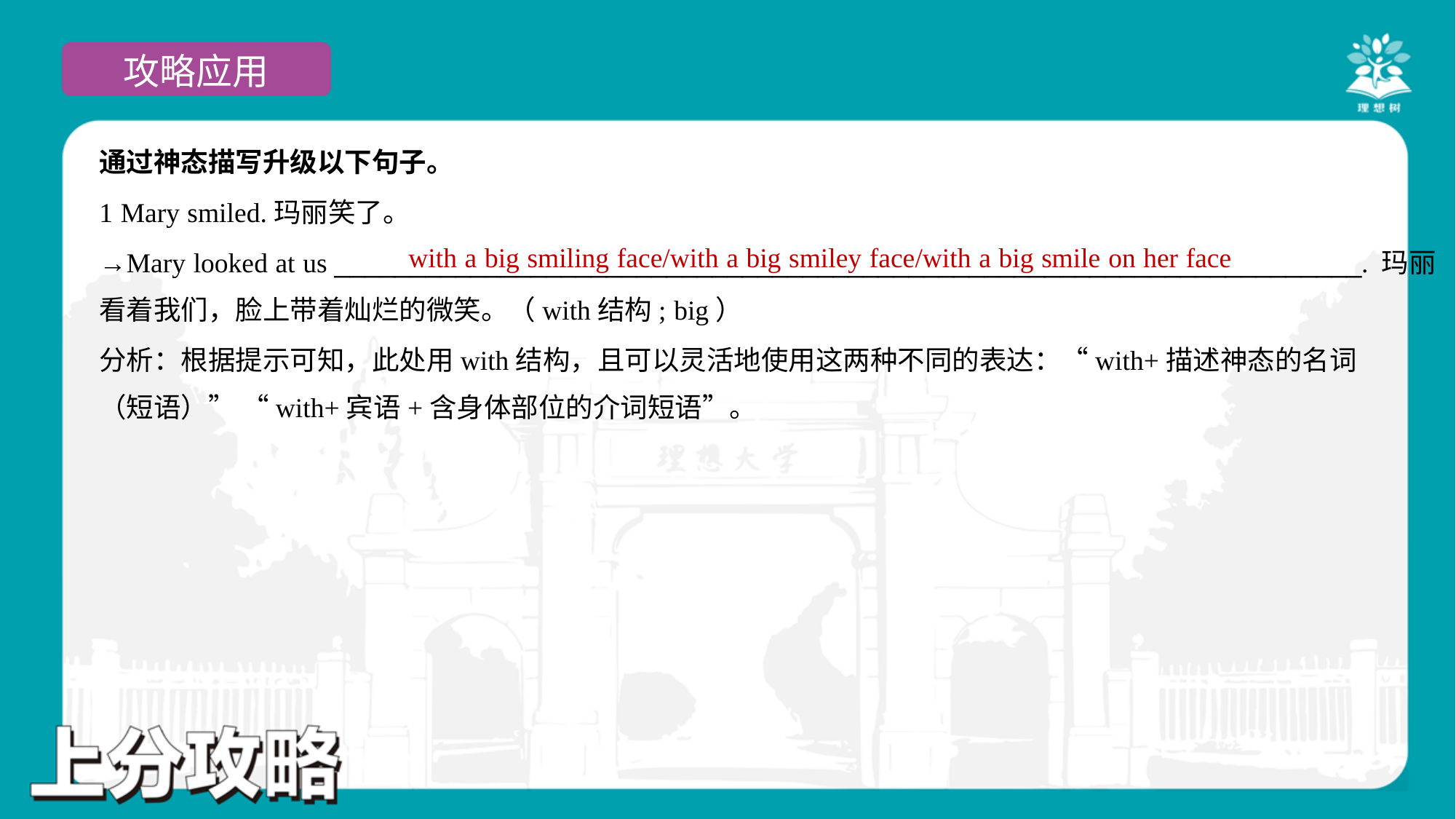

通过神态描写升级以下句子。
1 Mary smiled.玛丽笑了。
→Mary looked at us ____________________________________________________________________. 玛丽
看着我们，脸上带着灿烂的微笑。（with结构; big）
with a big smiling face/with a big smiley face/with a big smile on her face
分析：根据提示可知，此处用with结构，且可以灵活地使用这两种不同的表达：“with+描述神态的名词
（短语）” “with+宾语+含身体部位的介词短语”。